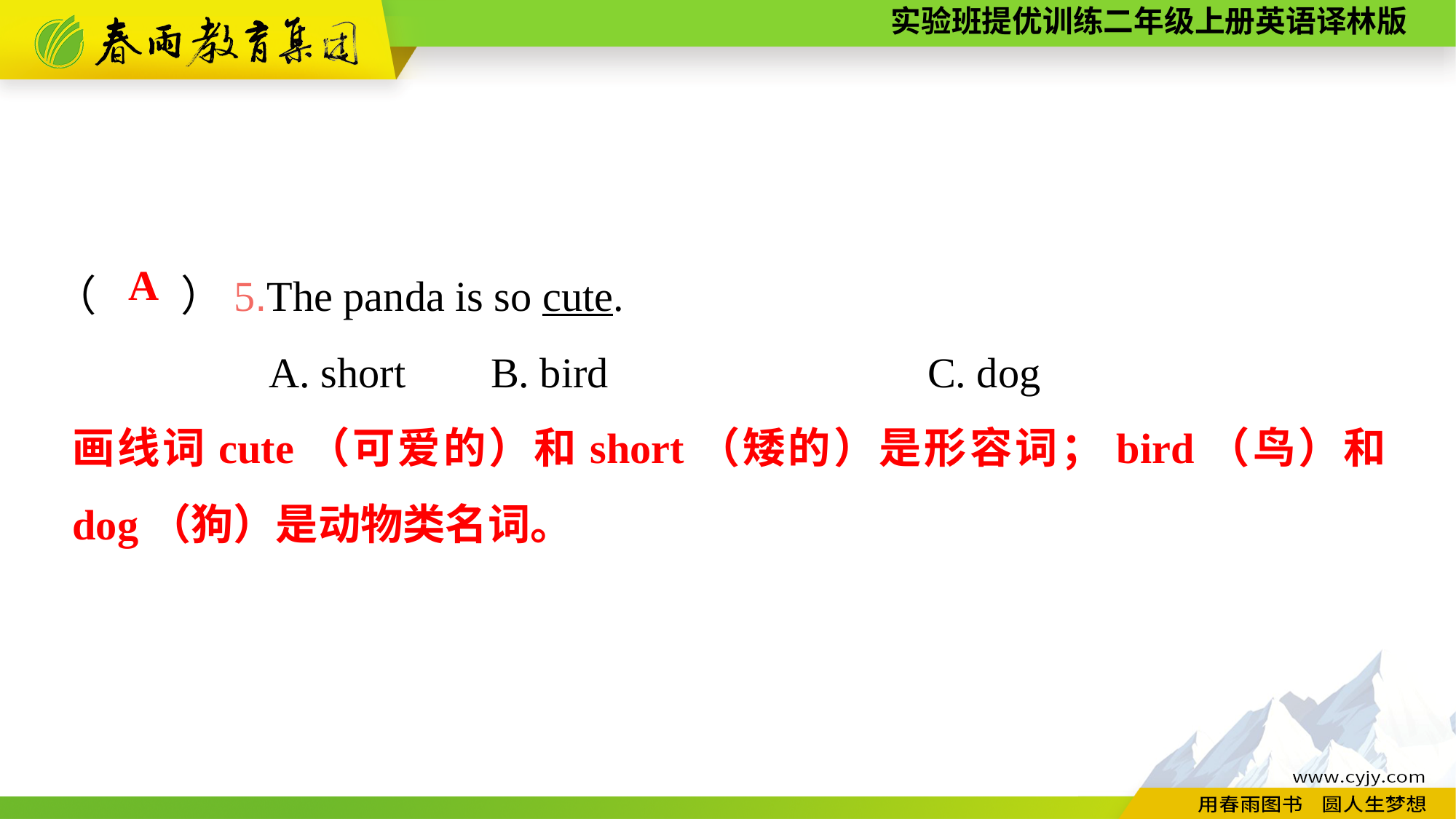

（　　）5.The panda is so cute.
A. short 	B. bird 			C. dog
A
画线词cute（可爱的）和short（矮的）是形容词；bird（鸟）和dog（狗）是动物类名词。